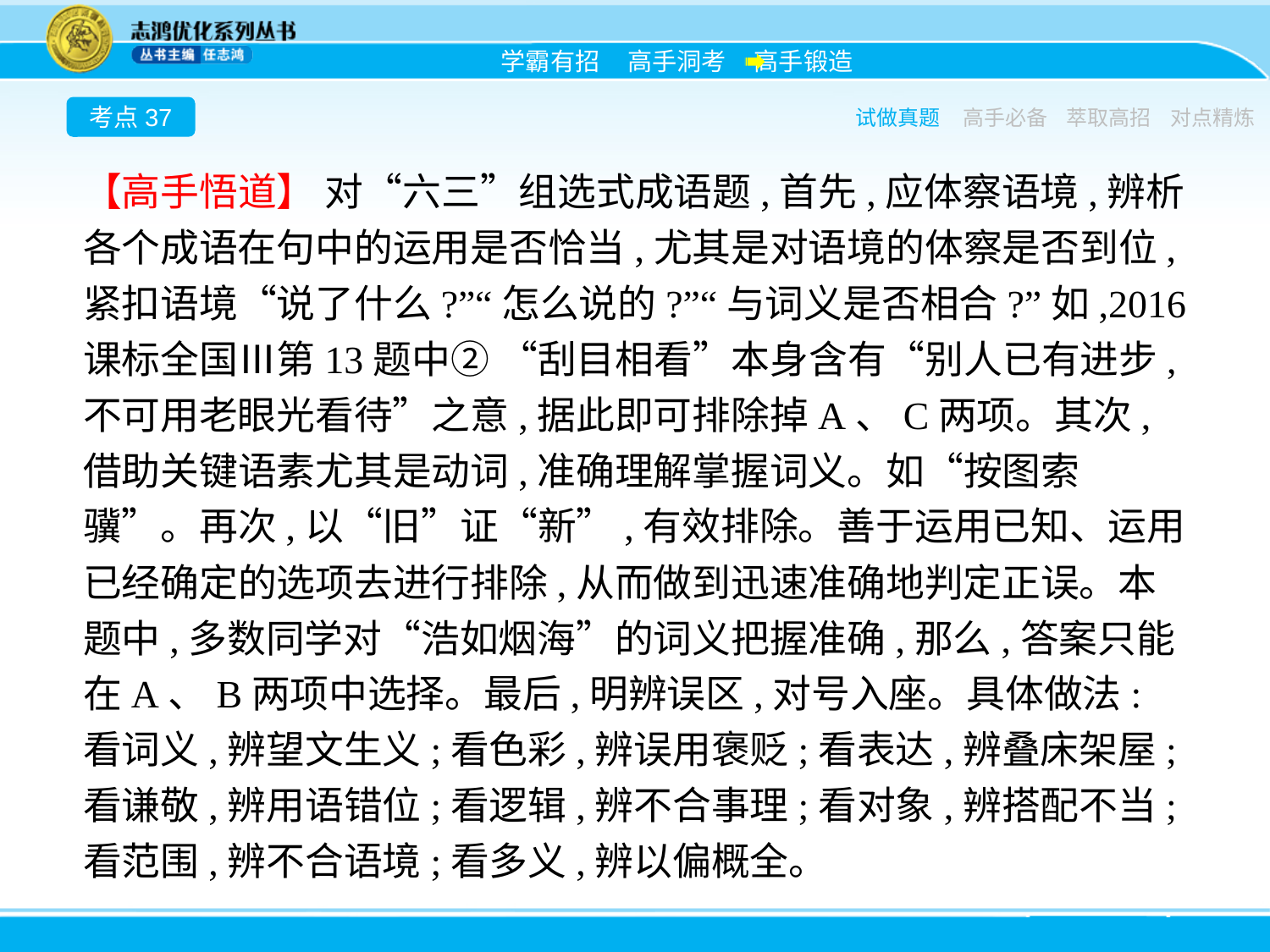

考点37
试做真题
高手必备
萃取高招
对点精炼
【高手悟道】 对“六三”组选式成语题,首先,应体察语境,辨析各个成语在句中的运用是否恰当,尤其是对语境的体察是否到位,紧扣语境“说了什么?”“怎么说的?”“与词义是否相合?”如,2016课标全国Ⅲ第13题中② “刮目相看”本身含有“别人已有进步,不可用老眼光看待”之意,据此即可排除掉A、C两项。其次,借助关键语素尤其是动词,准确理解掌握词义。如“按图索骥”。再次,以“旧”证“新”,有效排除。善于运用已知、运用已经确定的选项去进行排除,从而做到迅速准确地判定正误。本题中,多数同学对“浩如烟海”的词义把握准确,那么,答案只能在A、B两项中选择。最后,明辨误区,对号入座。具体做法:看词义,辨望文生义;看色彩,辨误用褒贬;看表达,辨叠床架屋;看谦敬,辨用语错位;看逻辑,辨不合事理;看对象,辨搭配不当;看范围,辨不合语境;看多义,辨以偏概全。